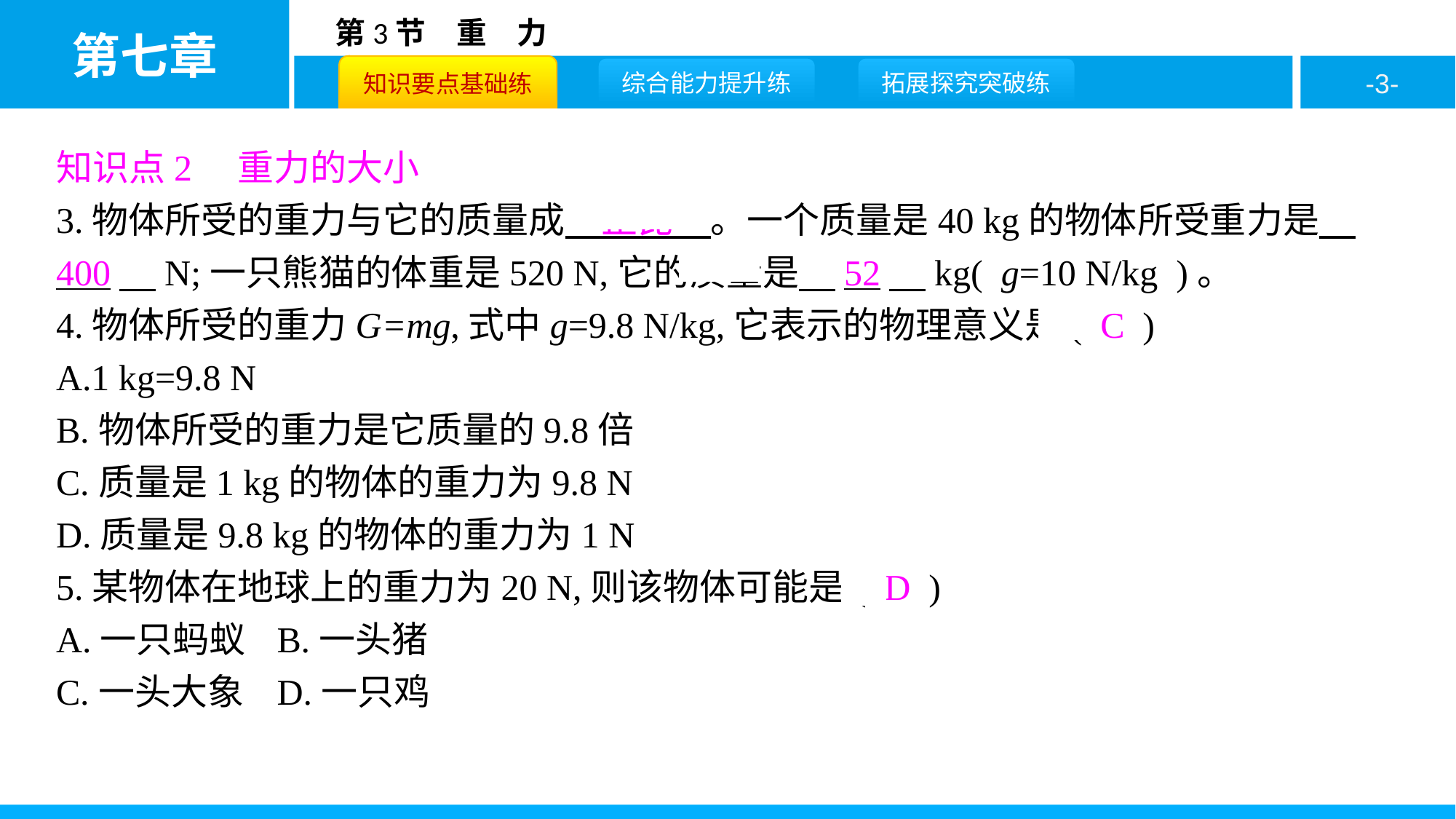

知识点2　重力的大小
3.物体所受的重力与它的质量成　正比　。一个质量是40 kg的物体所受重力是　400　N;一只熊猫的体重是520 N,它的质量是　52　kg(  g=10 N/kg  )。
4.物体所受的重力G=mg,式中g=9.8 N/kg,它表示的物理意义是(  C  )
A.1 kg=9.8 N
B.物体所受的重力是它质量的9.8倍
C.质量是1 kg的物体的重力为9.8 N
D.质量是9.8 kg的物体的重力为1 N
5.某物体在地球上的重力为20 N,则该物体可能是(  D  )
A.一只蚂蚁	B.一头猪
C.一头大象	D.一只鸡